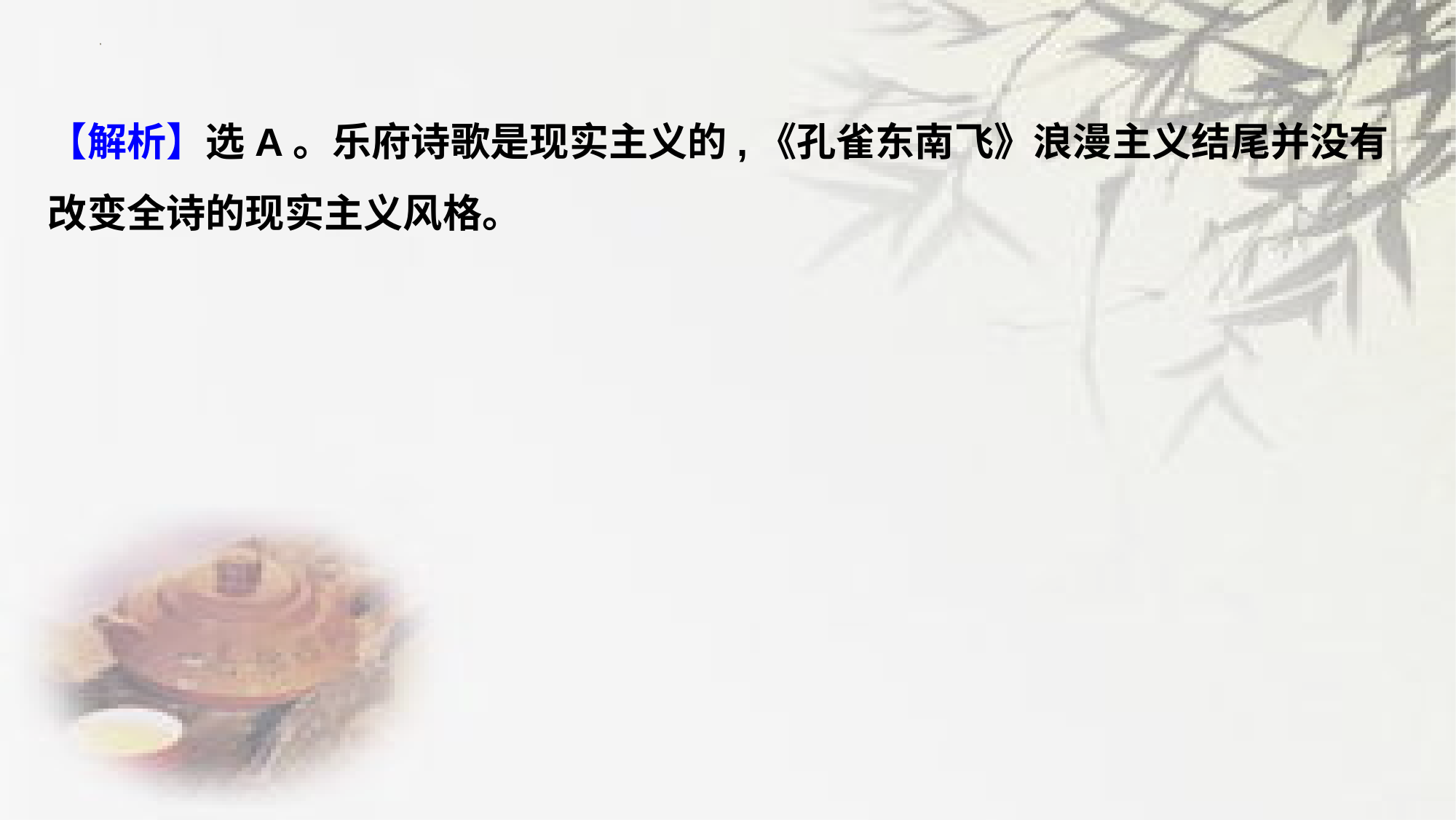

【解析】选A。乐府诗歌是现实主义的,《孔雀东南飞》浪漫主义结尾并没有改变全诗的现实主义风格。